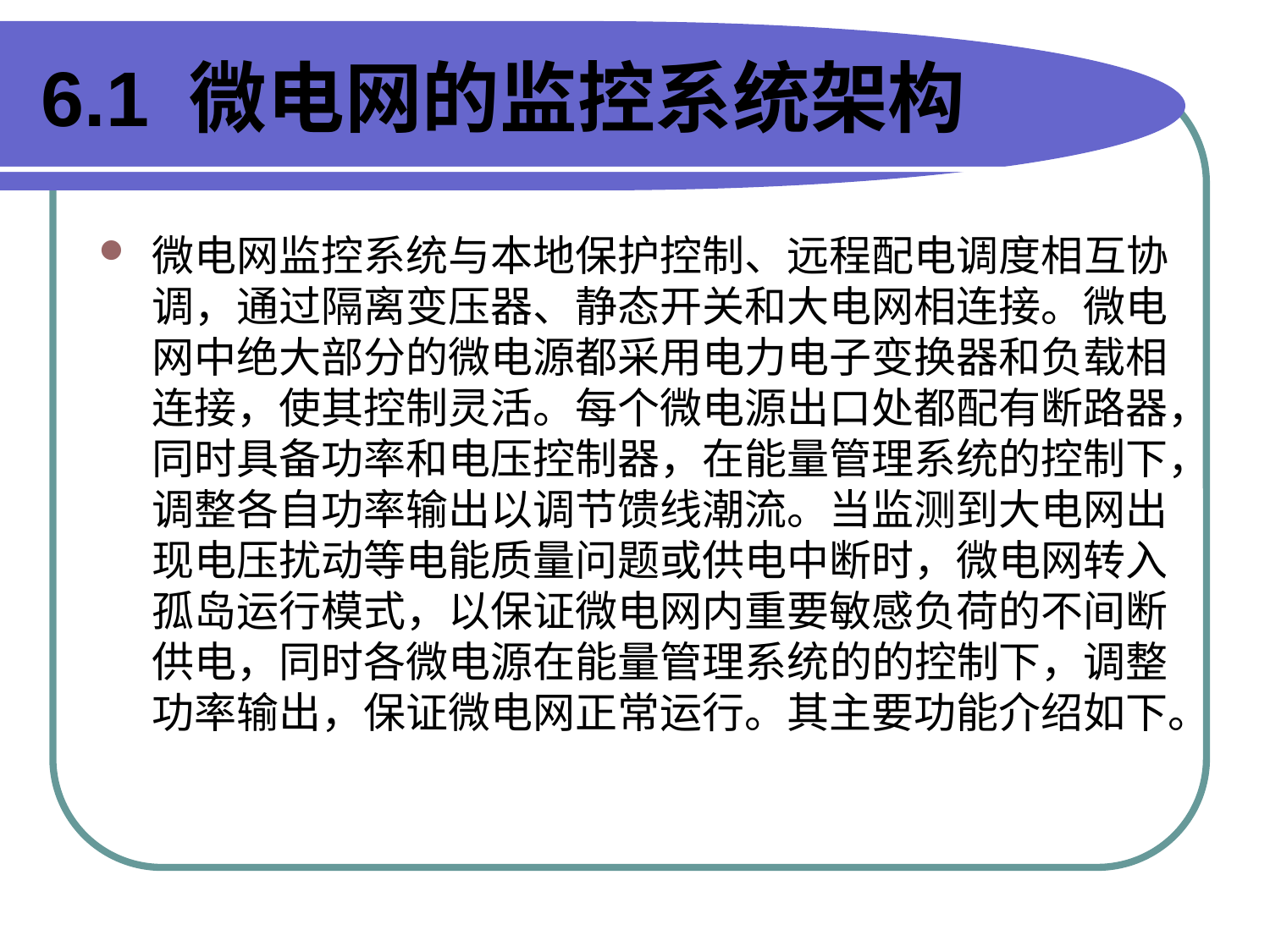

# 6.1 微电网的监控系统架构
微电网监控系统与本地保护控制、远程配电调度相互协调，通过隔离变压器、静态开关和大电网相连接。微电网中绝大部分的微电源都采用电力电子变换器和负载相连接，使其控制灵活。每个微电源出口处都配有断路器，同时具备功率和电压控制器，在能量管理系统的控制下，调整各自功率输出以调节馈线潮流。当监测到大电网出现电压扰动等电能质量问题或供电中断时，微电网转入孤岛运行模式，以保证微电网内重要敏感负荷的不间断供电，同时各微电源在能量管理系统的的控制下，调整功率输出，保证微电网正常运行。其主要功能介绍如下。

93